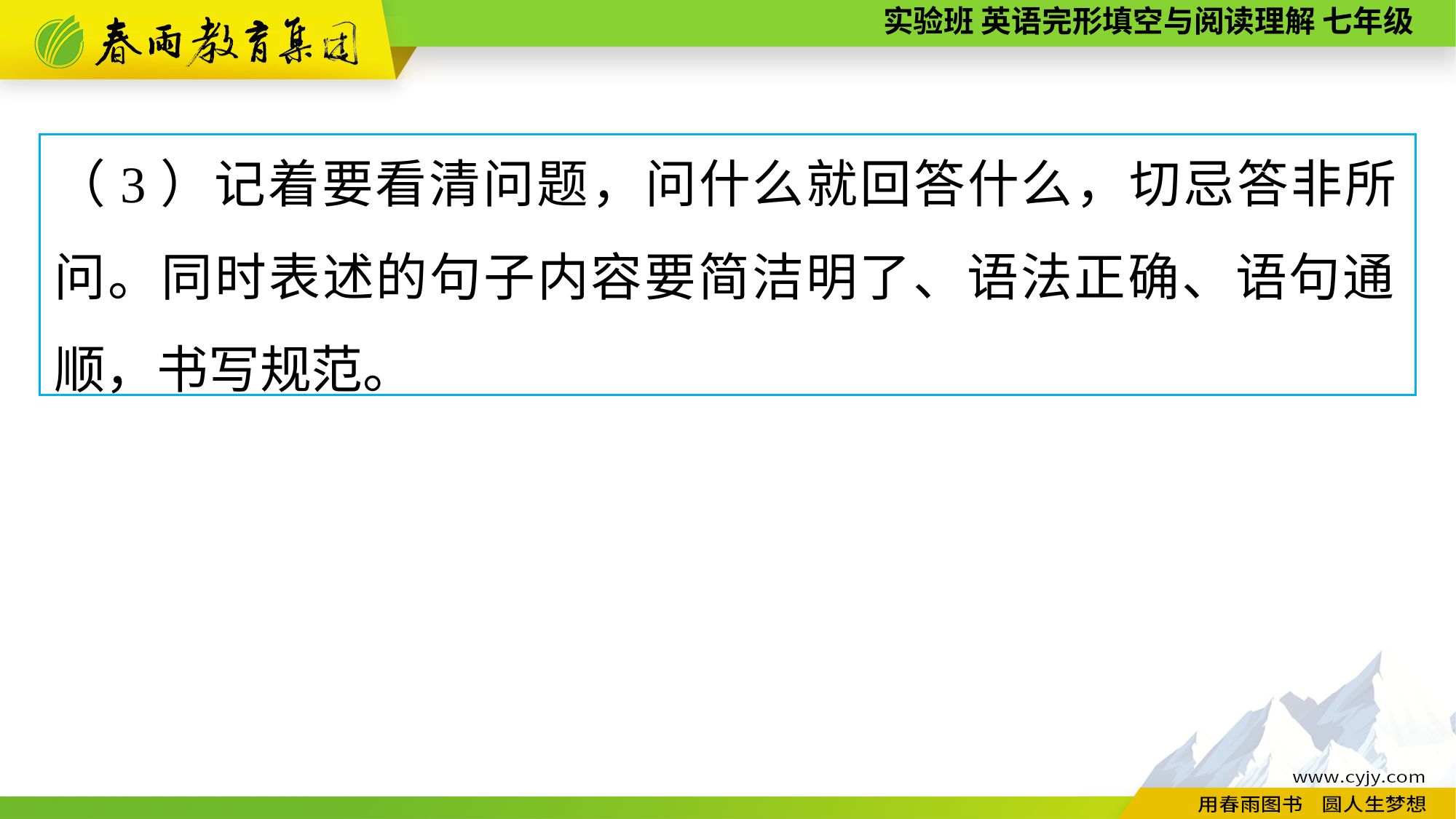

（3）记着要看清问题，问什么就回答什么，切忌答非所问。同时表述的句子内容要简洁明了、语法正确、语句通顺，书写规范。